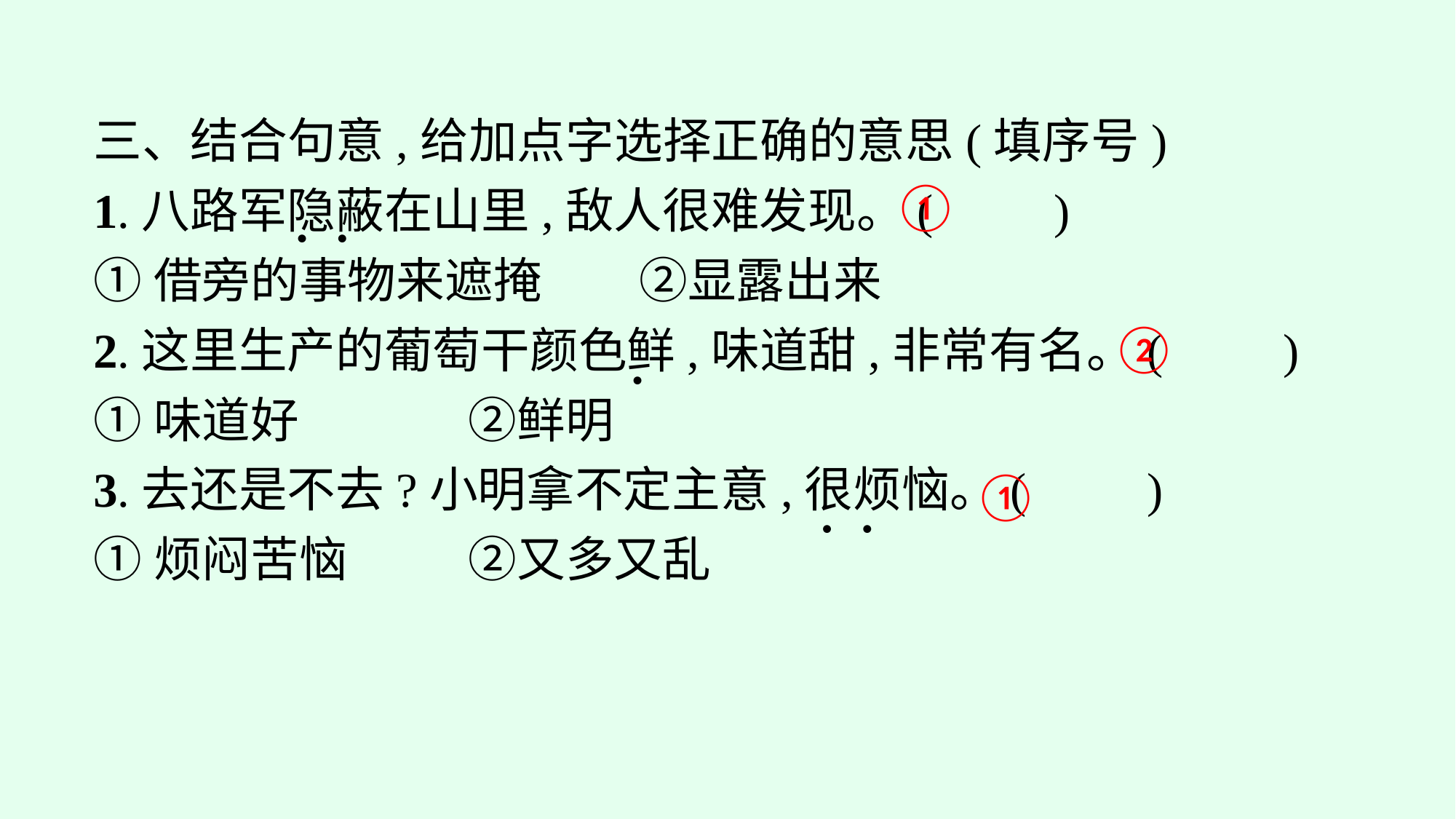

三、结合句意,给加点字选择正确的意思(填序号)
1.八路军隐蔽在山里,敌人很难发现。(　　)
①借旁的事物来遮掩　　②显露出来
2.这里生产的葡萄干颜色鲜,味道甜,非常有名。(　　)
①味道好　　　	②鲜明
3.去还是不去?小明拿不定主意,很烦恼。(　　)
①烦闷苦恼		②又多又乱
·   ·
·
·   ·
①
②
①